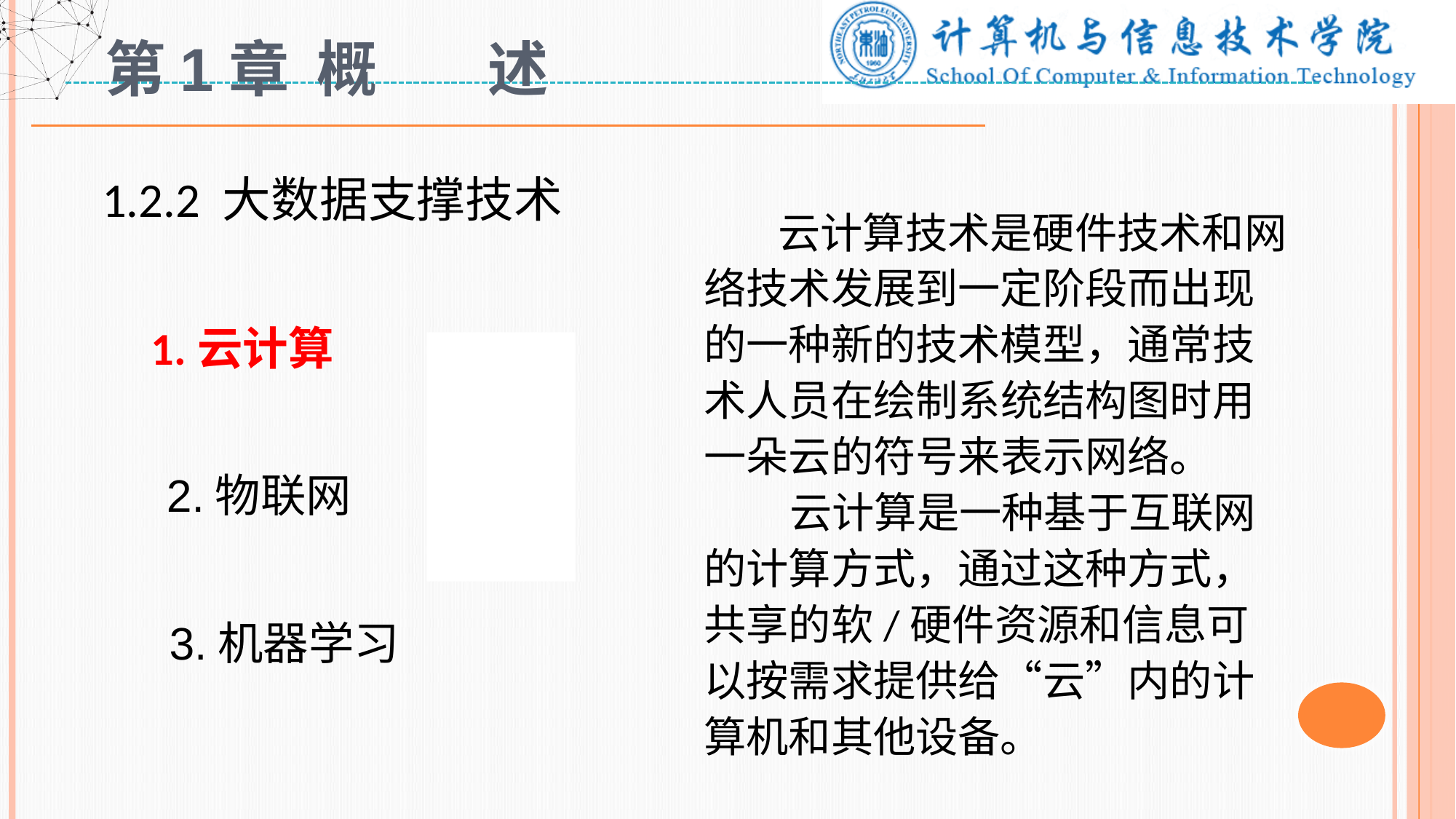

# 第1章  概        述
 1.2.2 大数据支撑技术
       1.云计算
       2.物联网
      3.机器学习

        云计算技术是硬件技术和网络技术发展到一定阶段而出现的一种新的技术模型，通常技术人员在绘制系统结构图时用一朵云的符号来表示网络。
        云计算是一种基于互联网的计算方式，通过这种方式，共享的软/硬件资源和信息可以按需求提供给“云”内的计算机和其他设备。